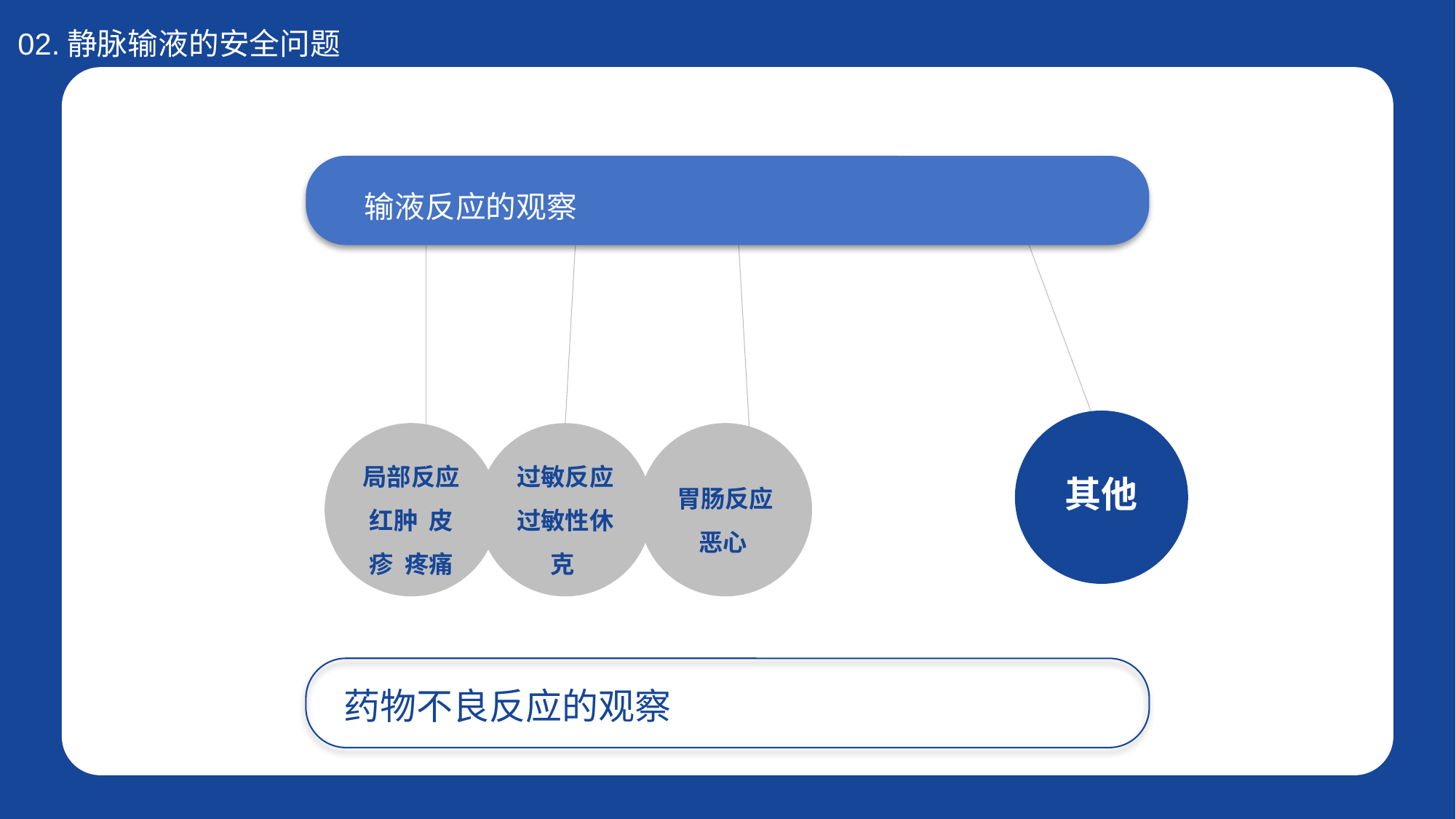

输液反应的观察
局部反应
红肿  皮疹  疼痛
过敏反应
过敏性休克
胃肠反应
恶心
其他

药物不良反应的观察